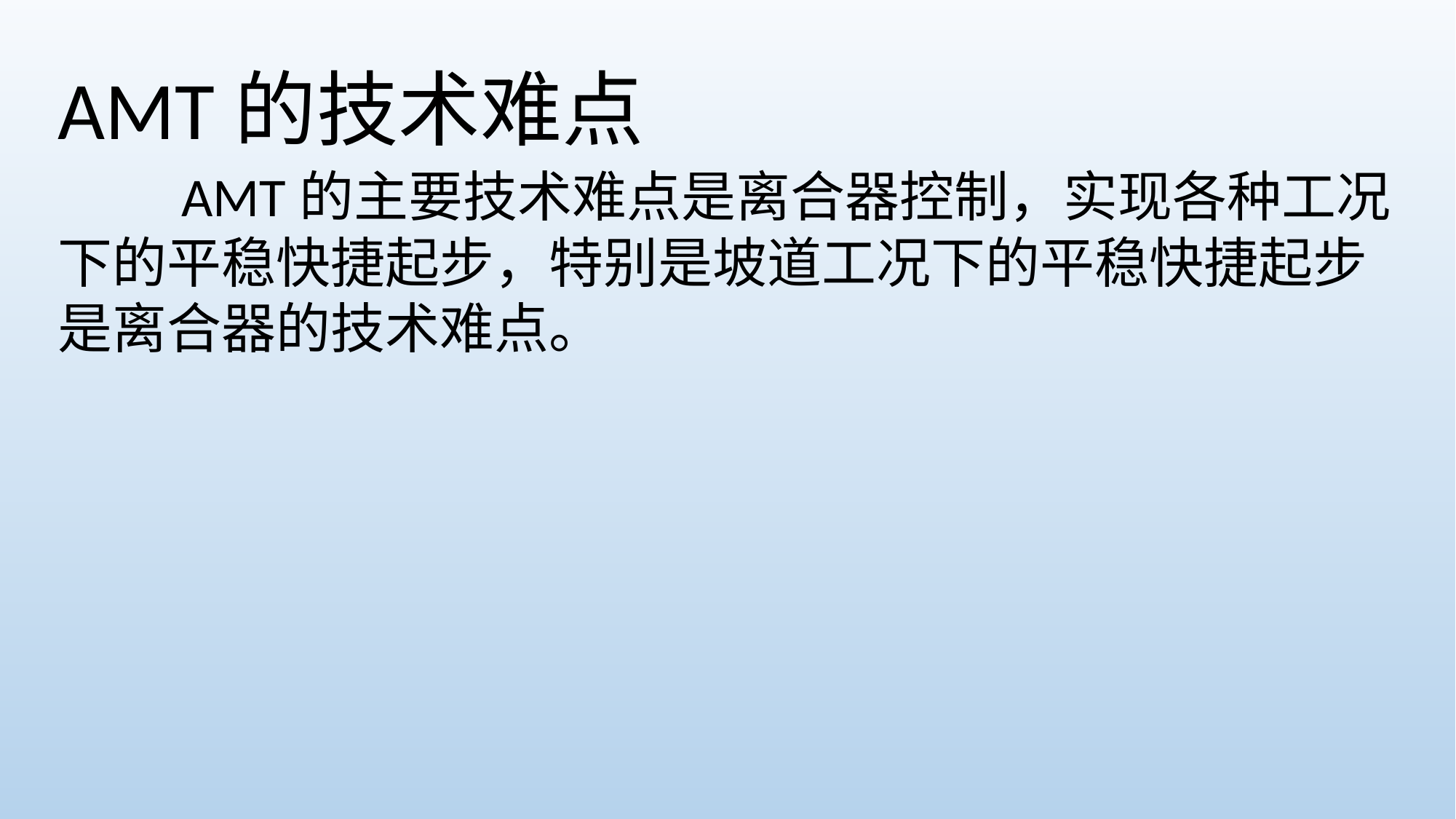

AMT的技术难点
        AMT的主要技术难点是离合器控制，实现各种工况下的平稳快捷起步，特别是坡道工况下的平稳快捷起步是离合器的技术难点。